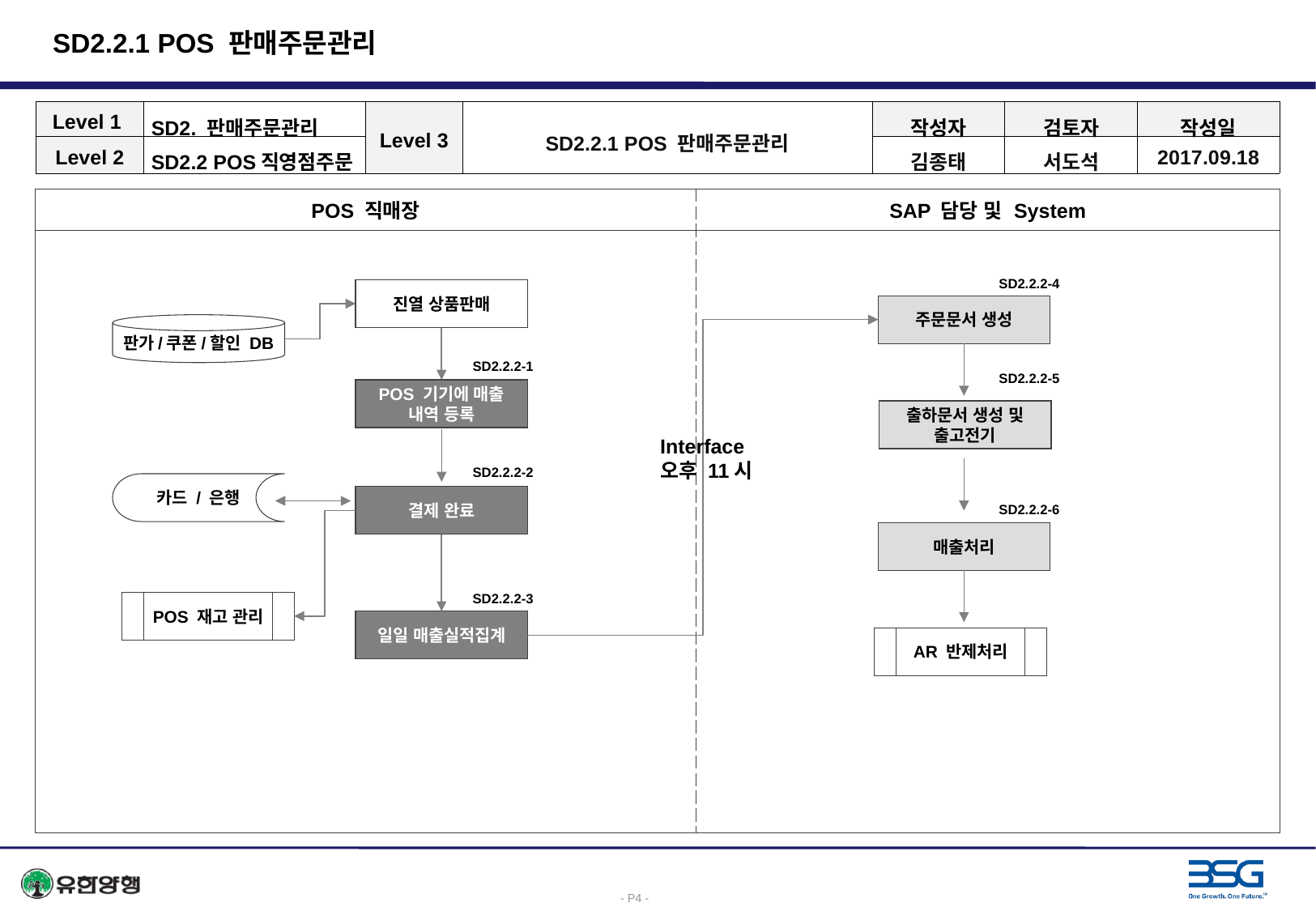

# SD2.2.1 POS 판매주문관리
| Level 1 | SD2. 판매주문관리 | Level 3 | SD2.2.1 POS 판매주문관리 | 작성자 | 검토자 | 작성일 |
| --- | --- | --- | --- | --- | --- | --- |
| Level 2 | SD2.2 POS직영점주문 |  |  | 김종태 | 서도석 | 2017.09.18 |
| POS 직매장 | SAP 담당 및 System |
| --- | --- |
| 2.1.2 |  |
SD2.2.2-4
진열 상품판매
주문문서 생성
판가/쿠폰/할인 DB
SD2.2.2-1
SD2.2.2-5
POS 기기에 매출
내역 등록
출하문서 생성 및
출고전기
Interface
오후 11시
SD2.2.2-2
카드 / 은행
결제 완료
SD2.2.2-6
매출처리
SD2.2.2-3
POS 재고 관리
일일 매출실적집계
AR 반제처리